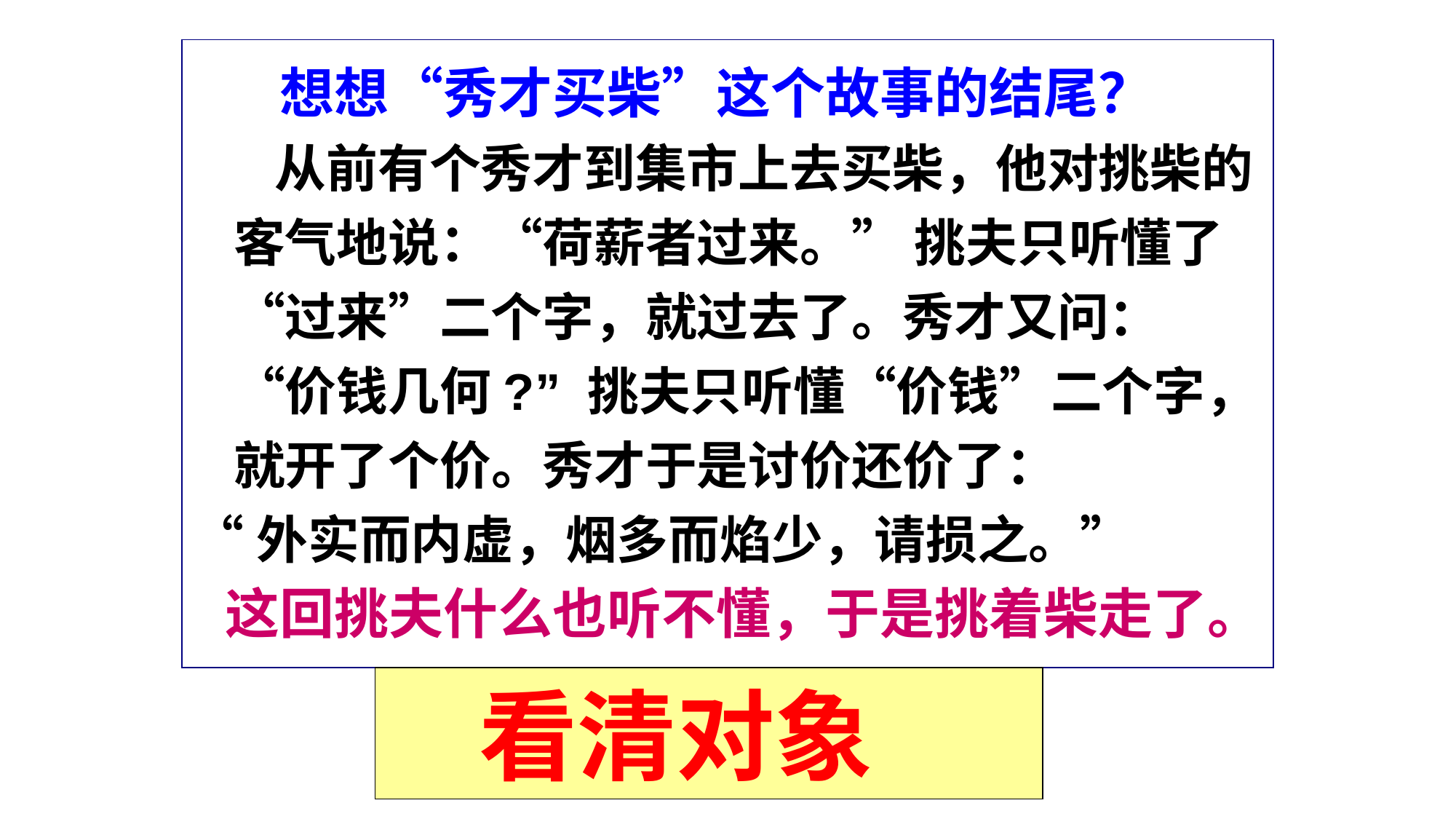

想想“秀才买柴”这个故事的结尾？
      从前有个秀才到集市上去买柴，他对挑柴的客气地说：“荷薪者过来。” 挑夫只听懂了“过来”二个字，就过去了。秀才又问：“价钱几何?” 挑夫只听懂“价钱”二个字，就开了个价。秀才于是讨价还价了：
“外实而内虚，烟多而焰少，请损之。”

这回挑夫什么也听不懂，于是挑着柴走了。
   看清对象